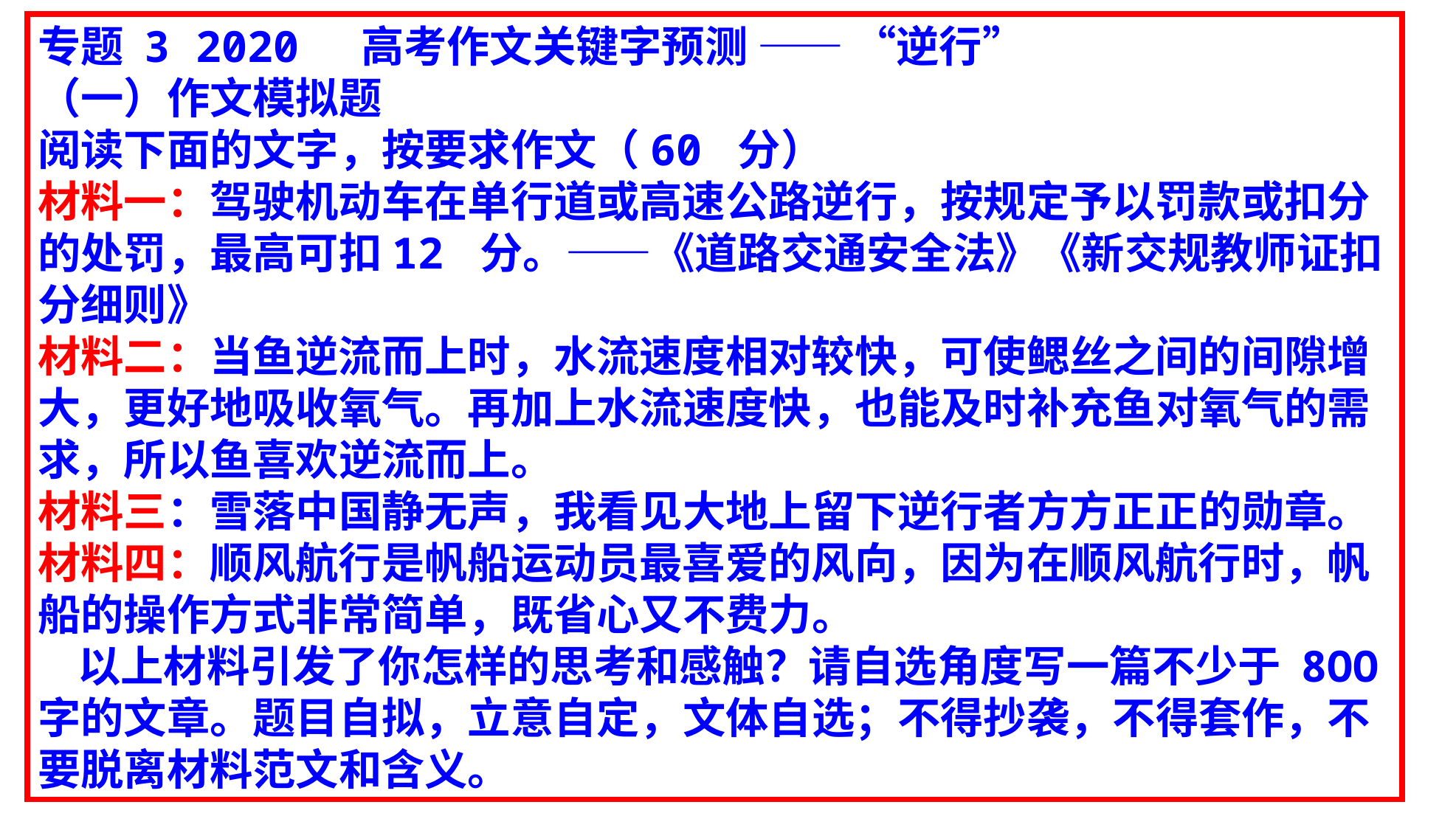

专题 3 2020  高考作文关键字预测 —— “逆行”
（一）作文模拟题
阅读下面的文字，按要求作文（60 分）
材料一：驾驶机动车在单行道或高速公路逆行，按规定予以罚款或扣分的处罚，最高可扣12 分。——《道路交通安全法》《新交规教师证扣分细则》
材料二：当鱼逆流而上时，水流速度相对较快，可使鳃丝之间的间隙增大，更好地吸收氧气。再加上水流速度快，也能及时补充鱼对氧气的需求，所以鱼喜欢逆流而上。
材料三：雪落中国静无声，我看见大地上留下逆行者方方正正的勋章。
材料四：顺风航行是帆船运动员最喜爱的风向，因为在顺风航行时，帆船的操作方式非常简单，既省心又不费力。
   以上材料引发了你怎样的思考和感触？请自选角度写一篇不少于 8OO 字的文章。题目自拟，立意自定，文体自选；不得抄袭，不得套作，不要脱离材料范文和含义。